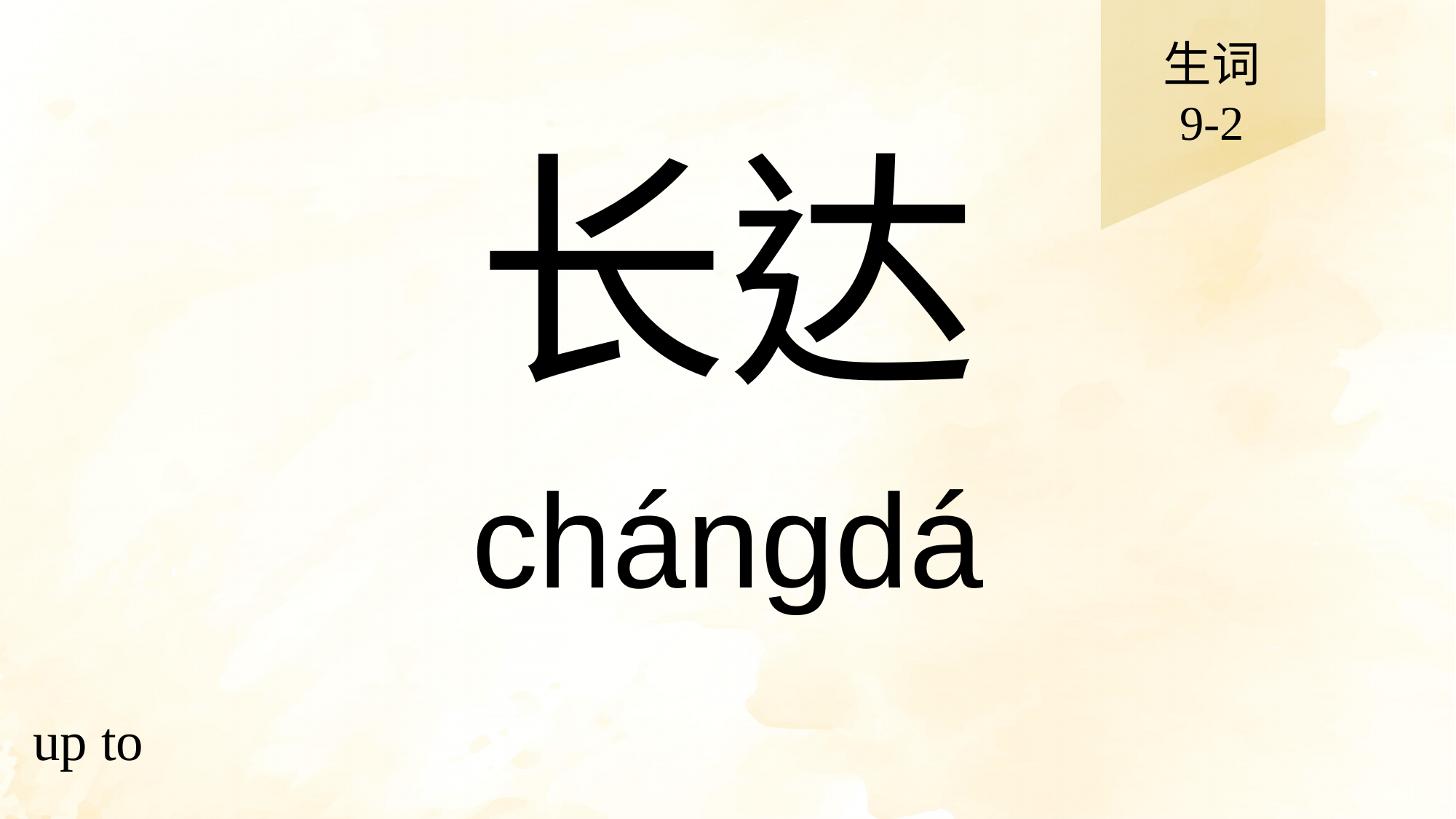

生词
9-2
# 长达
chángdá
up to